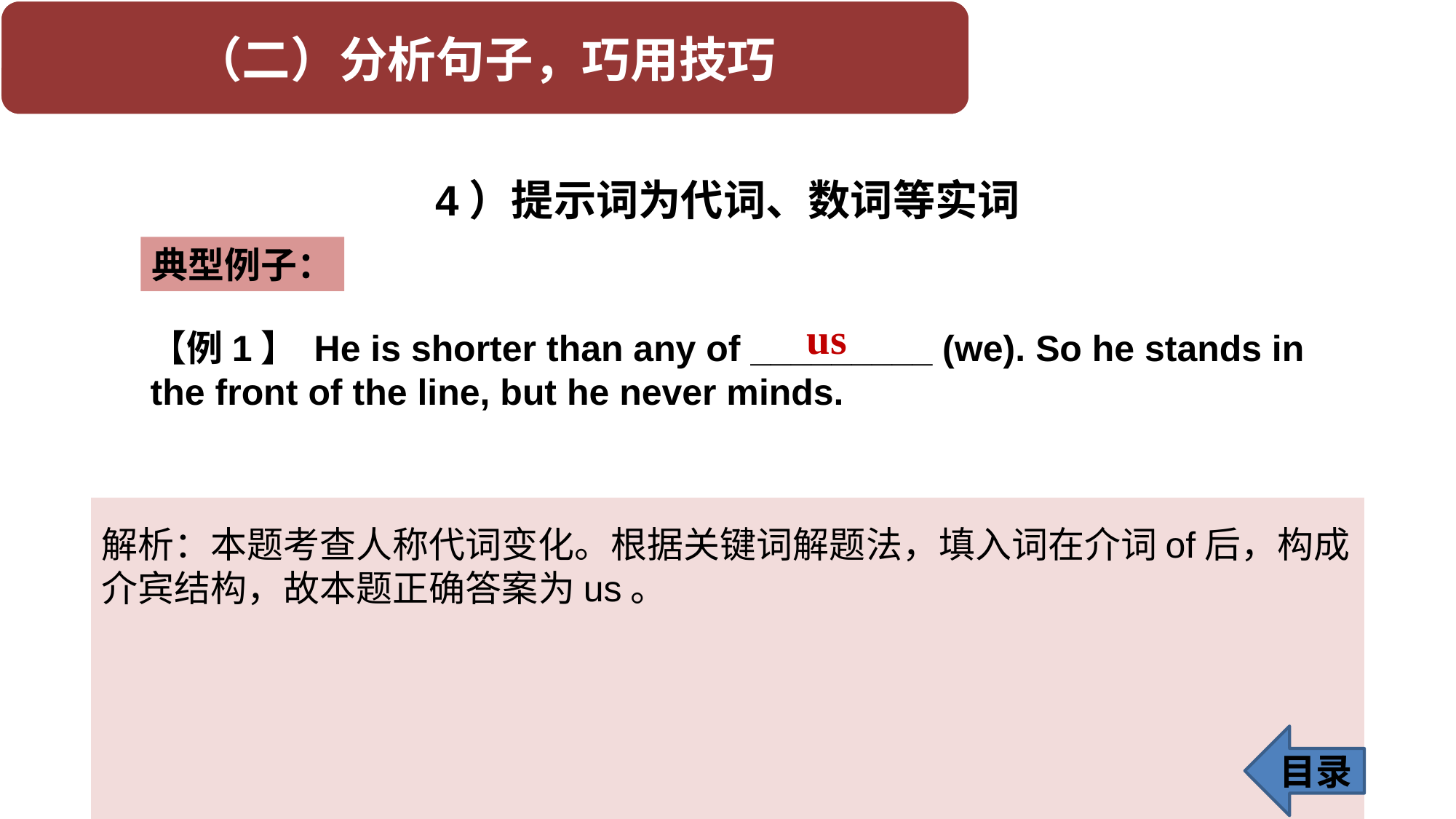

（二）分析句子，巧用技巧
4）提示词为代词、数词等实词
典型例子：
us
【例1】 He is shorter than any of _________ (we). So he stands in the front of the line, but he never minds.

解析：本题考查人称代词变化。根据关键词解题法，填入词在介词of后，构成介宾结构，故本题正确答案为us。
目录
42